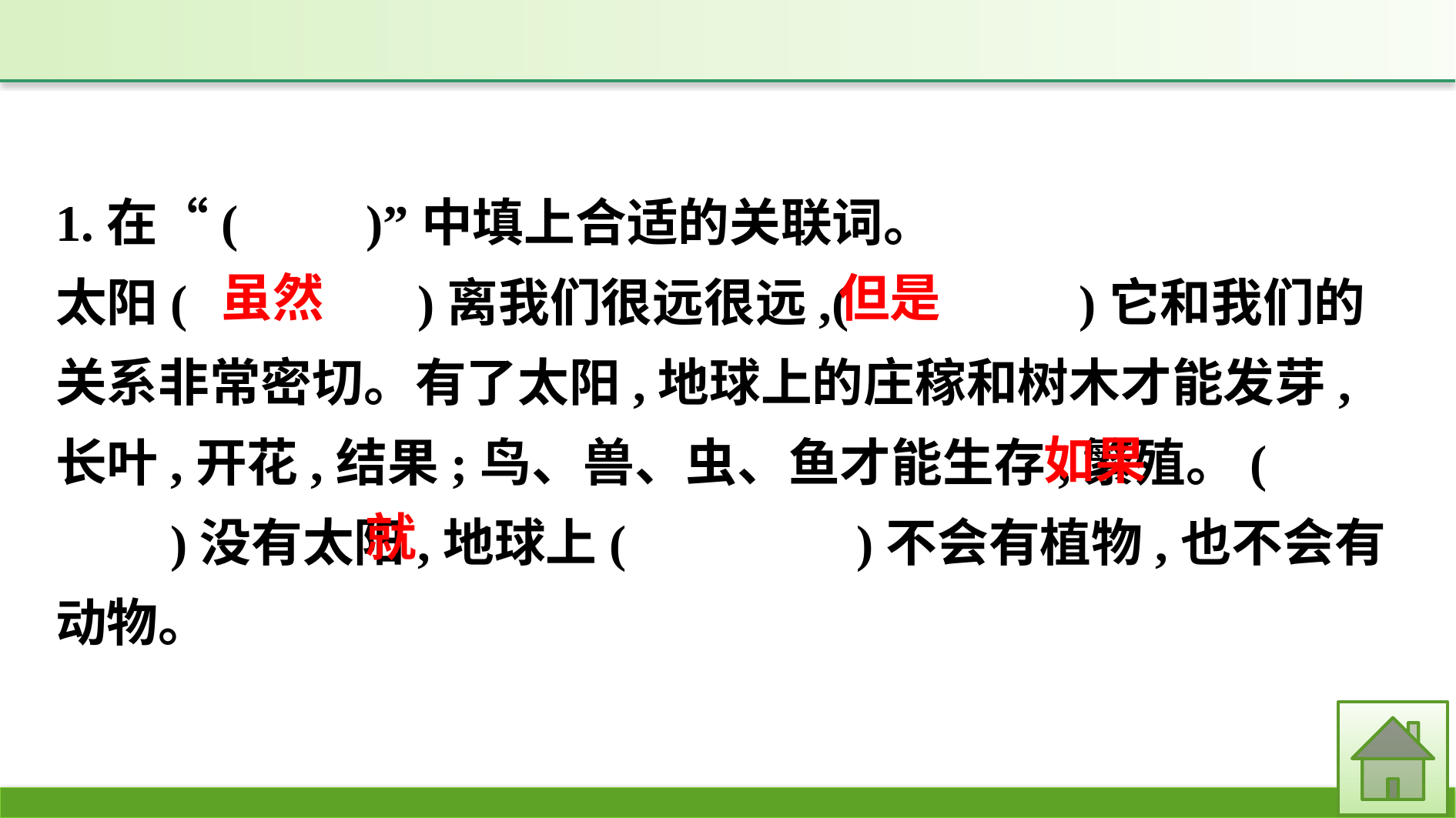

1.在“(　　)”中填上合适的关联词。
太阳(　　　　)离我们很远很远,(　　　　)它和我们的关系非常密切。有了太阳,地球上的庄稼和树木才能发芽,长叶,开花,结果;鸟、兽、虫、鱼才能生存,繁殖。(　　　　)没有太阳,地球上(　　　　)不会有植物,也不会有动物。
但是
虽然
如果
就